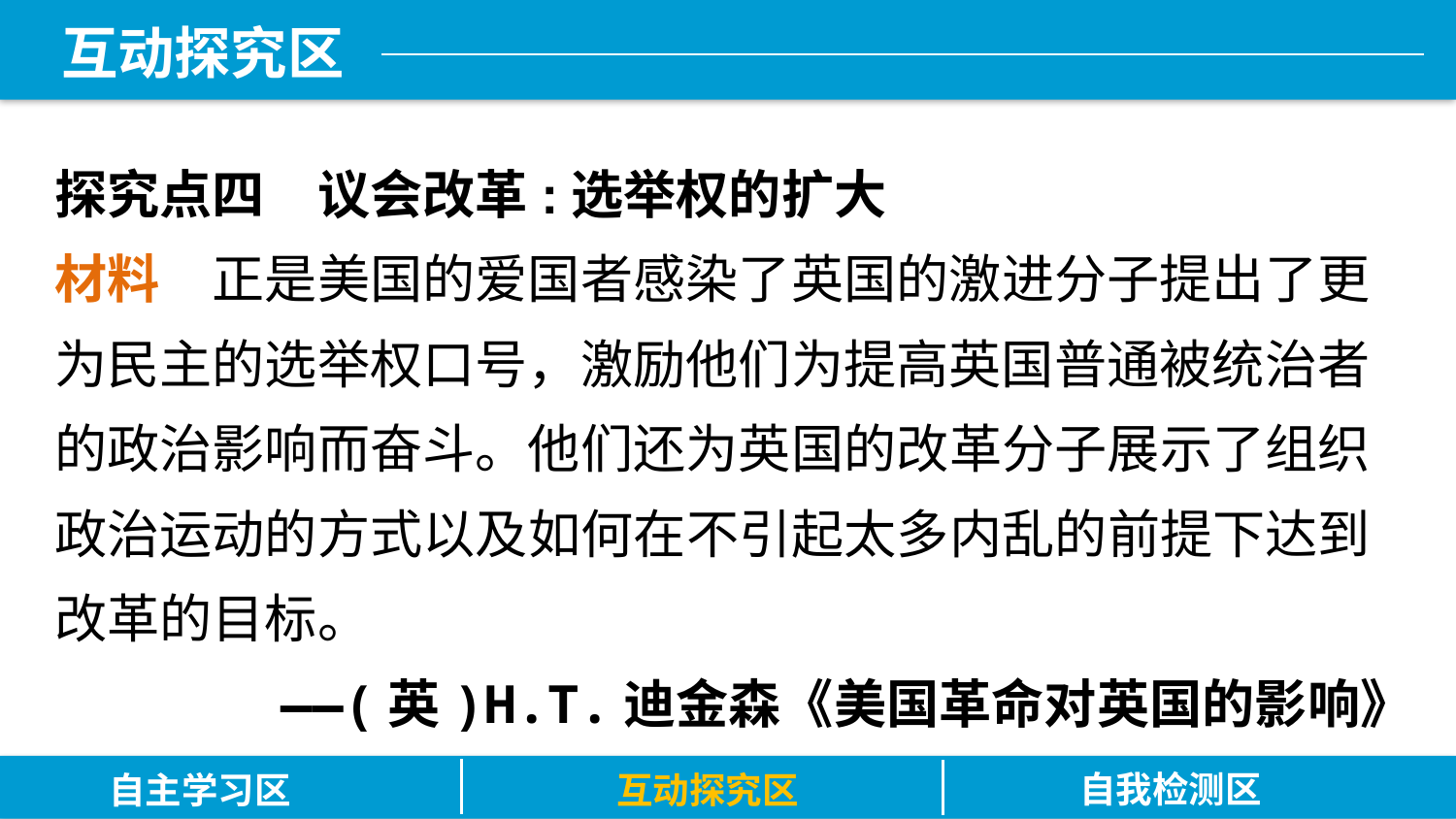

探究点四　议会改革:选举权的扩大
材料　正是美国的爱国者感染了英国的激进分子提出了更为民主的选举权口号，激励他们为提高英国普通被统治者的政治影响而奋斗。他们还为英国的改革分子展示了组织政治运动的方式以及如何在不引起太多内乱的前提下达到改革的目标。
——(英)H.T.迪金森《美国革命对英国的影响》
自我检测区
自主学习区
互动探究区